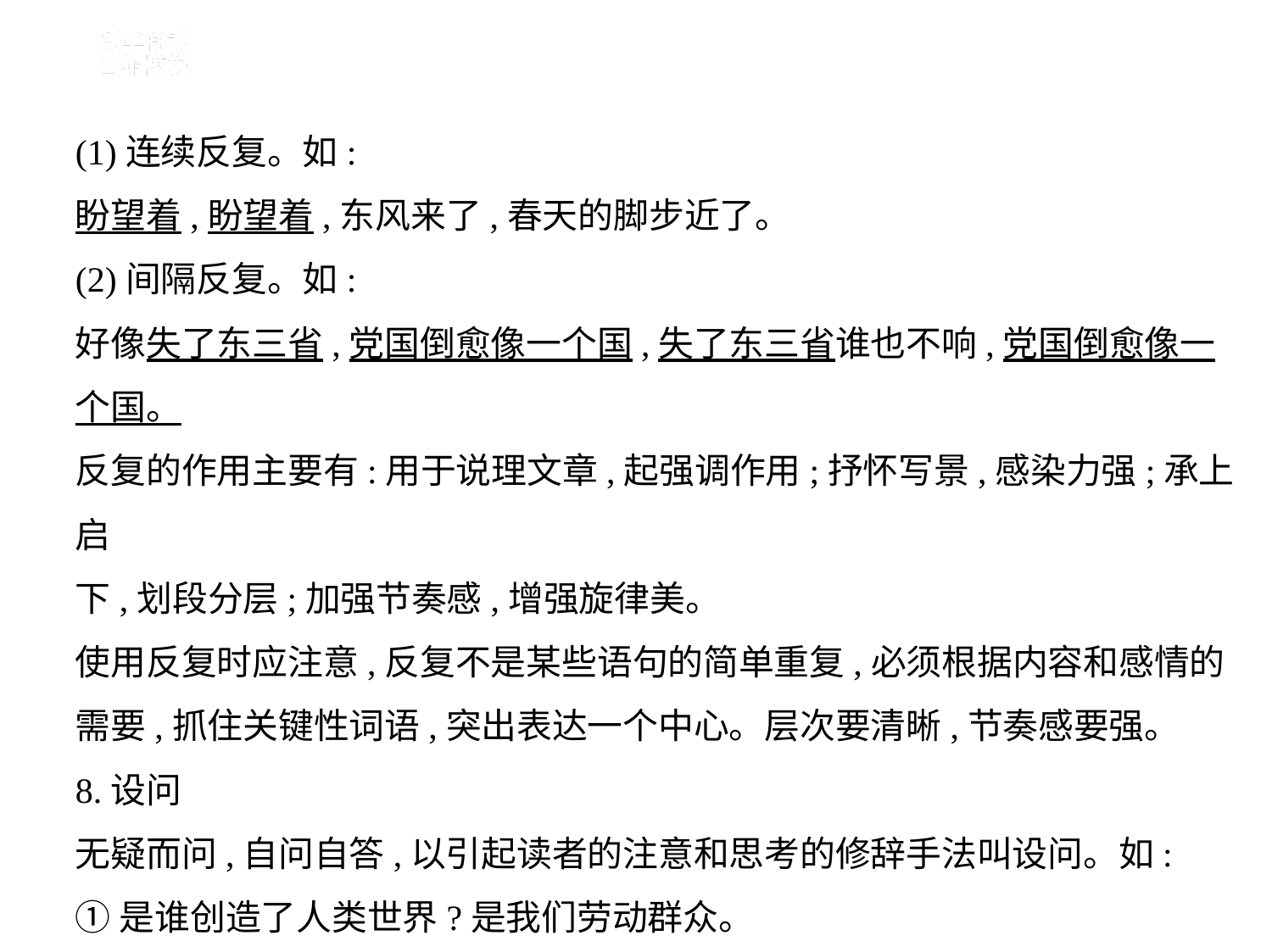

(1)连续反复。如:
盼望着,盼望着,东风来了,春天的脚步近了。
(2)间隔反复。如:
好像失了东三省,党国倒愈像一个国,失了东三省谁也不响,党国倒愈像一
个国。
反复的作用主要有:用于说理文章,起强调作用;抒怀写景,感染力强;承上启
下,划段分层;加强节奏感,增强旋律美。
使用反复时应注意,反复不是某些语句的简单重复,必须根据内容和感情的
需要,抓住关键性词语,突出表达一个中心。层次要清晰,节奏感要强。
8.设问
无疑而问,自问自答,以引起读者的注意和思考的修辞手法叫设问。如:
①是谁创造了人类世界?是我们劳动群众。